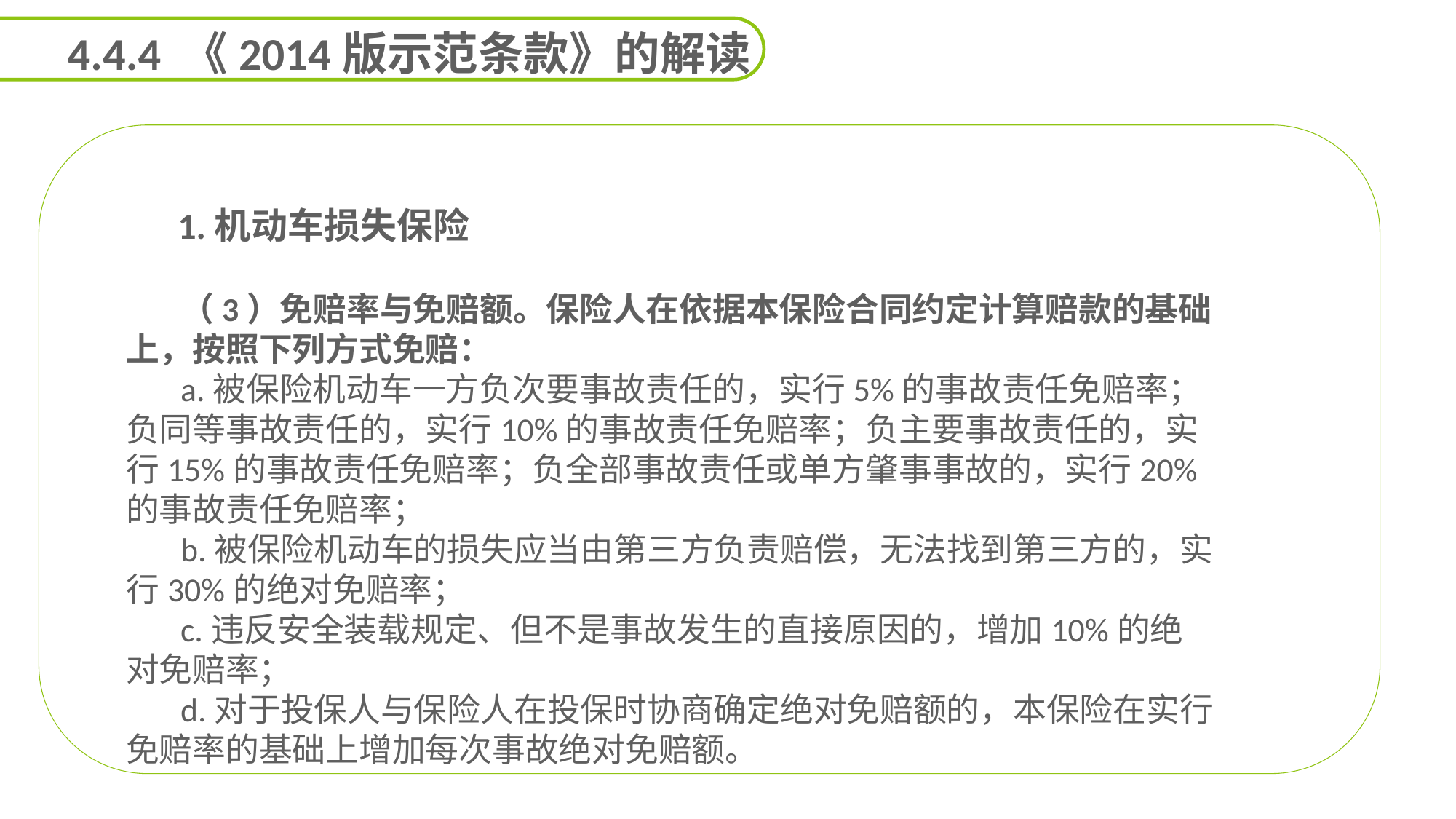

4.4.4 《2014版示范条款》的解读

     1.机动车损失保险

（3）免赔率与免赔额。保险人在依据本保险合同约定计算赔款的基础上，按照下列方式免赔：
a.被保险机动车一方负次要事故责任的，实行5%的事故责任免赔率；负同等事故责任的，实行10%的事故责任免赔率；负主要事故责任的，实行15%的事故责任免赔率；负全部事故责任或单方肇事事故的，实行20%的事故责任免赔率；
b.被保险机动车的损失应当由第三方负责赔偿，无法找到第三方的，实行30%的绝对免赔率；
c.违反安全装载规定、但不是事故发生的直接原因的，增加10%的绝对免赔率；
d.对于投保人与保险人在投保时协商确定绝对免赔额的，本保险在实行免赔率的基础上增加每次事故绝对免赔额。
能力
目标
延迟符